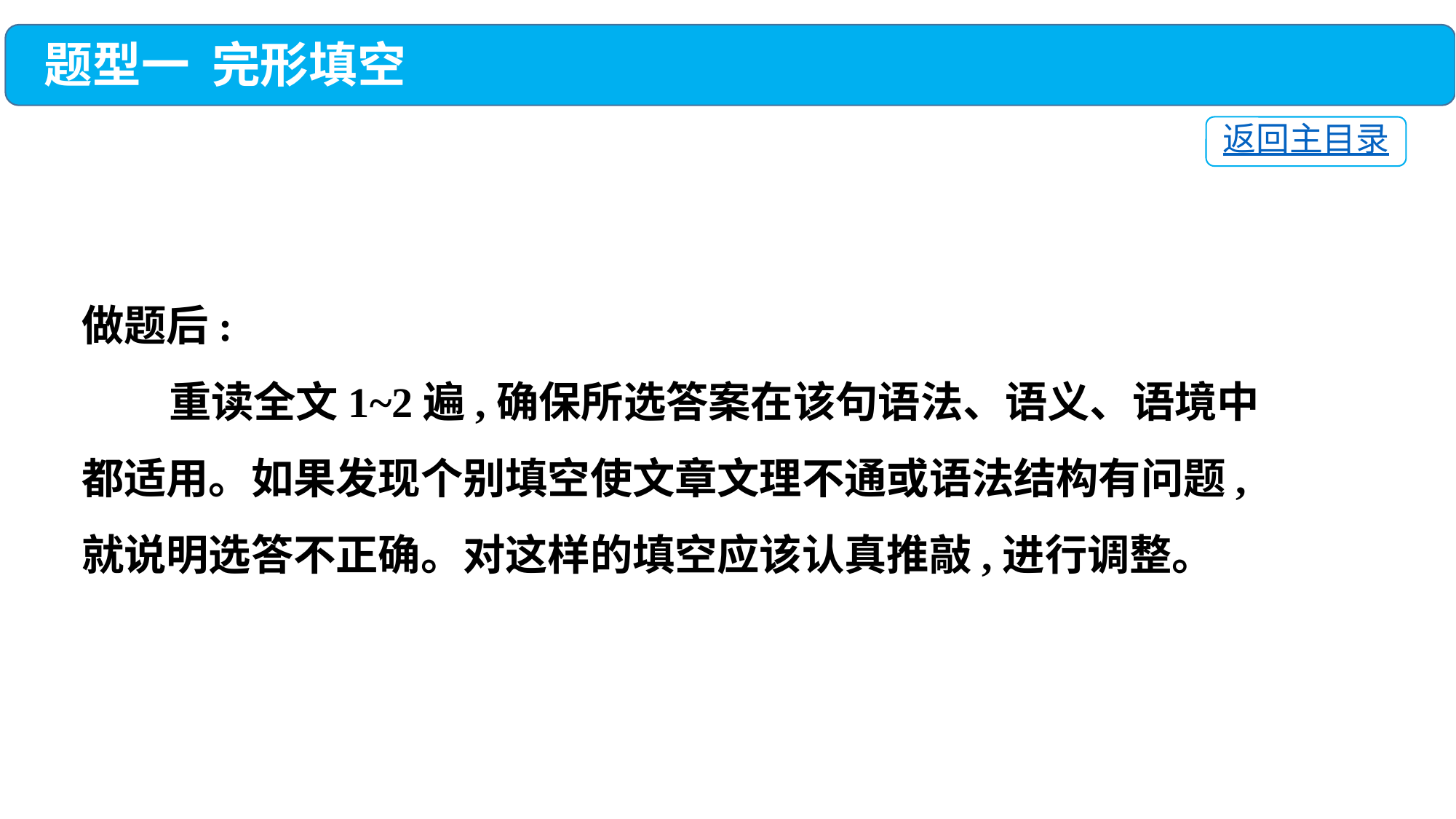

题型一  完形填空
返回主目录
做题后:
        重读全文1~2遍,确保所选答案在该句语法、语义、语境中都适用。如果发现个别填空使文章文理不通或语法结构有问题,就说明选答不正确。对这样的填空应该认真推敲,进行调整。